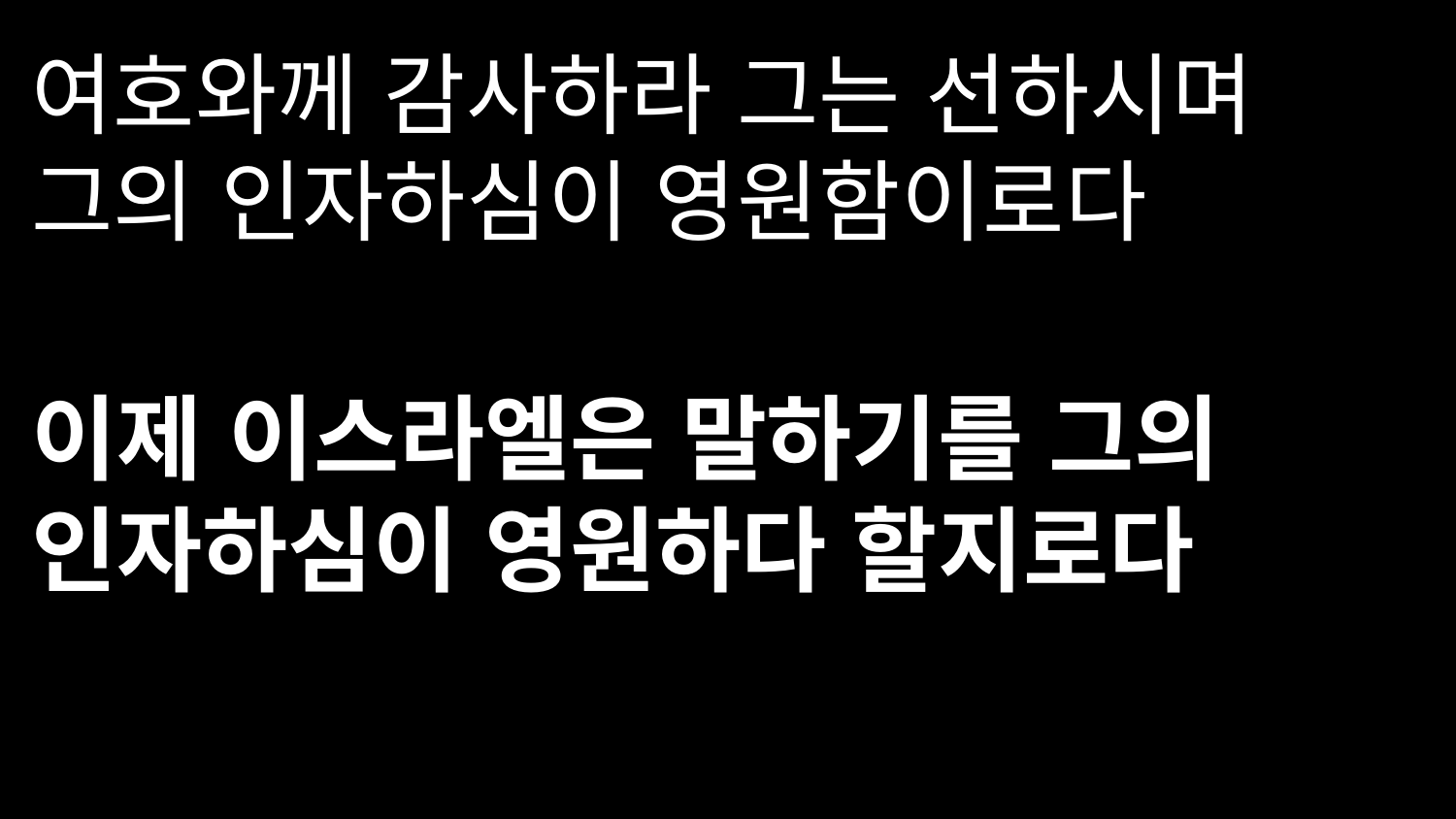

여호와께 감사하라 그는 선하시며 그의 인자하심이 영원함이로다
이제 이스라엘은 말하기를 그의 인자하심이 영원하다 할지로다